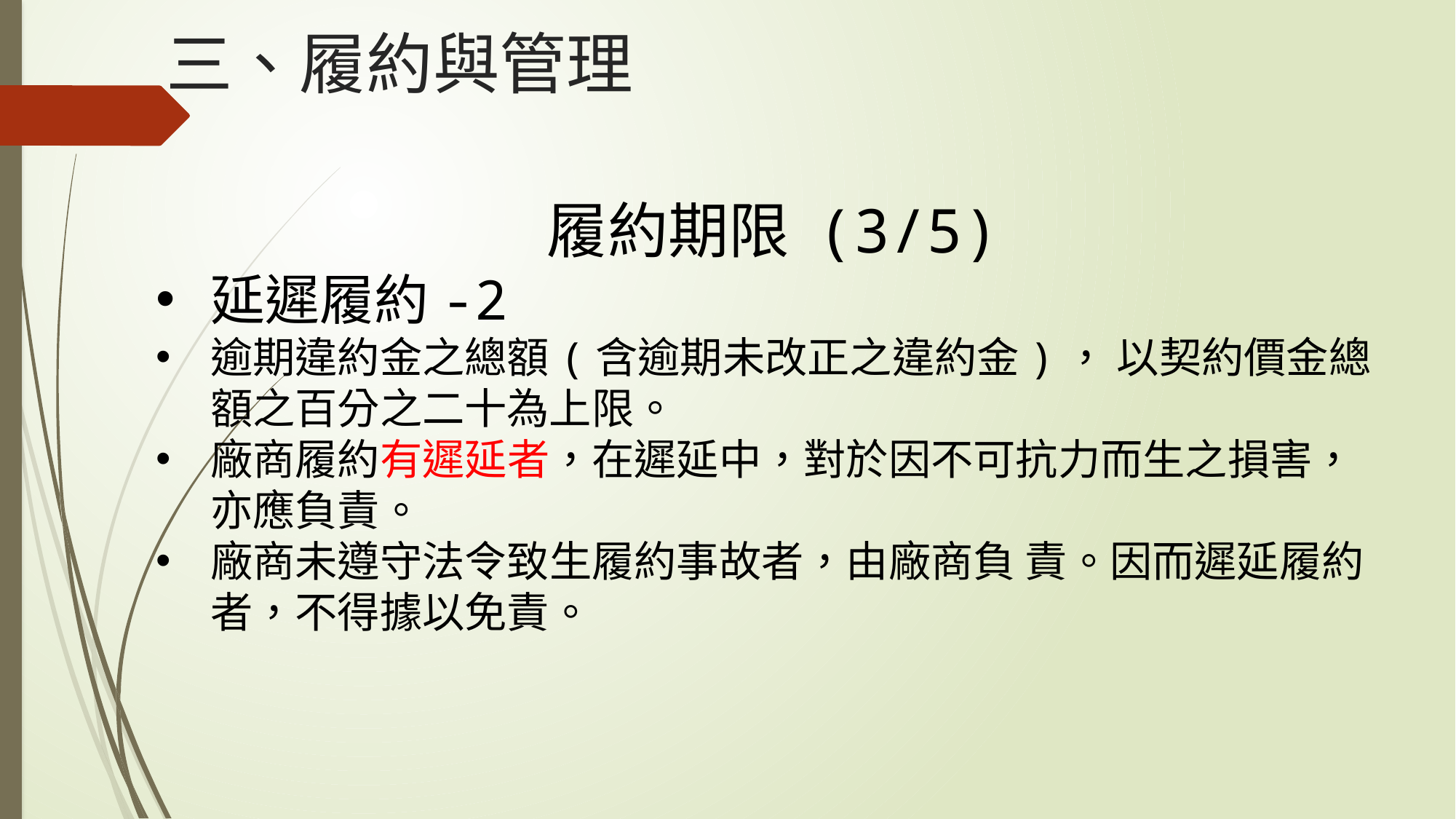

# 三、履約與管理
履約期限 (3/5)
延遲履約-2
逾期違約金之總額(含逾期未改正之違約金)， 以契約價金總額之百分之二十為上限。
廠商履約有遲延者，在遲延中，對於因不可抗力而生之損害，亦應負責。
廠商未遵守法令致生履約事故者，由廠商負 責。因而遲延履約者，不得據以免責。